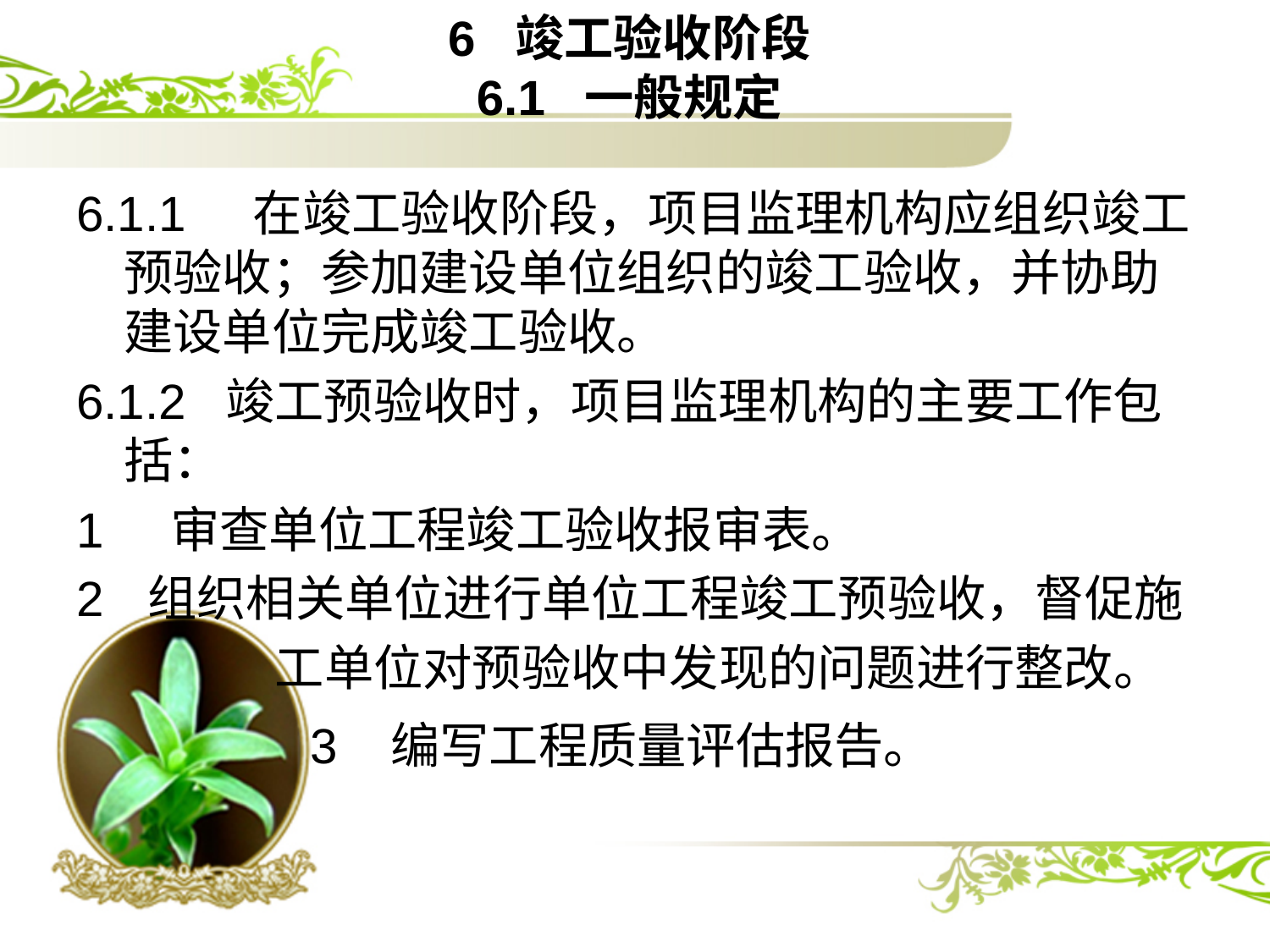

# 6  竣工验收阶段 6.1  一般规定
6.1.1    在竣工验收阶段，项目监理机构应组织竣工预验收；参加建设单位组织的竣工验收，并协助建设单位完成竣工验收。
6.1.2  竣工预验收时，项目监理机构的主要工作包括：
1    审查单位工程竣工验收报审表。
组织相关单位进行单位工程竣工预验收，督促施
                 工单位对预验收中发现的问题进行整改。
                 3   编写工程质量评估报告。